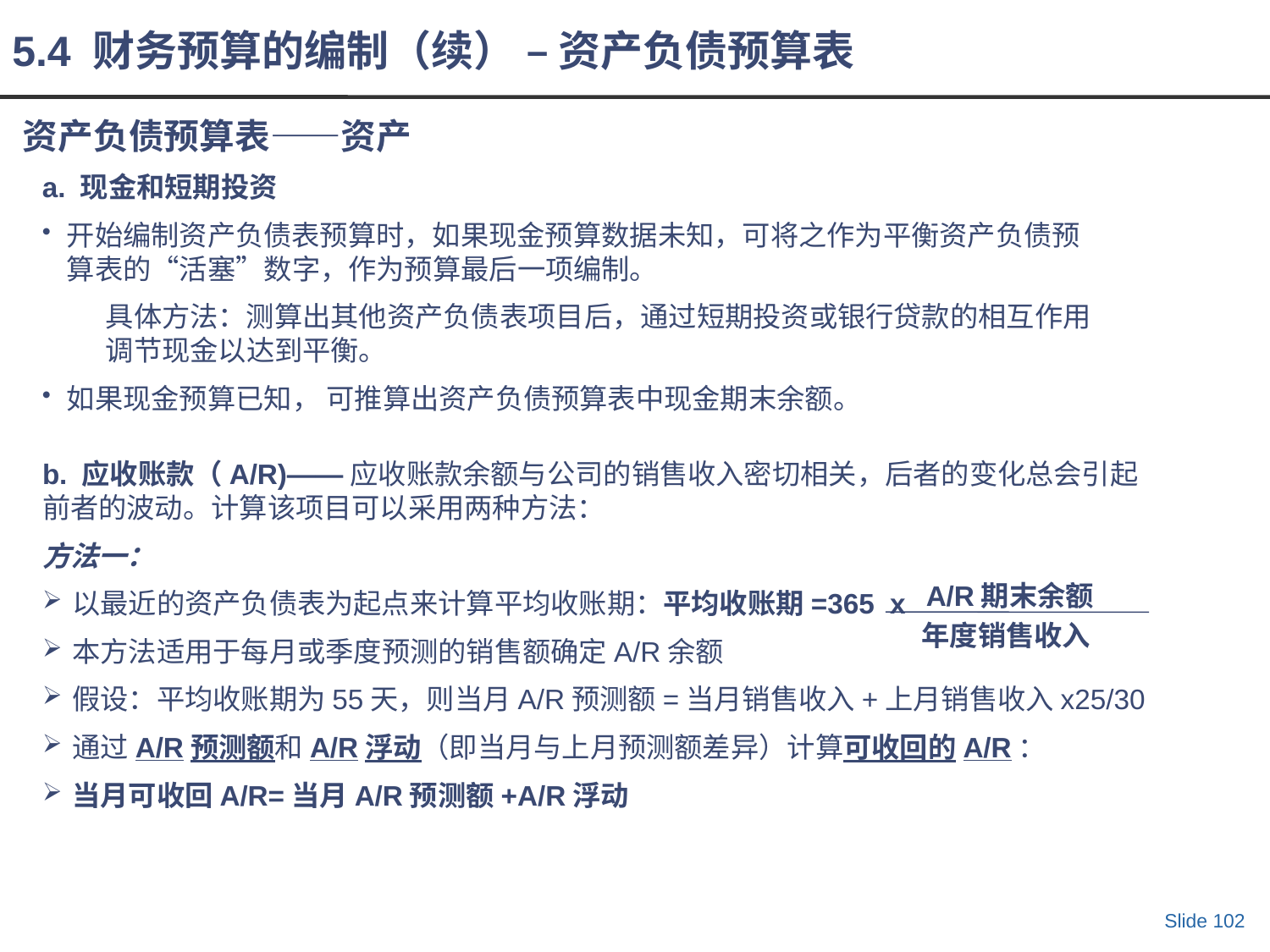

5.4 财务预算的编制（续） – 资产负债预算表

# 资产负债预算表——资产
a. 现金和短期投资
开始编制资产负债表预算时，如果现金预算数据未知，可将之作为平衡资产负债预算表的“活塞”数字，作为预算最后一项编制。
具体方法：测算出其他资产负债表项目后，通过短期投资或银行贷款的相互作用调节现金以达到平衡。
如果现金预算已知， 可推算出资产负债预算表中现金期末余额。
b. 应收账款（A/R)——应收账款余额与公司的销售收入密切相关，后者的变化总会引起前者的波动。计算该项目可以采用两种方法：
方法一：
以最近的资产负债表为起点来计算平均收账期：平均收账期=365  x
本方法适用于每月或季度预测的销售额确定A/R余额
假设：平均收账期为55天，则当月A/R预测额=当月销售收入+上月销售收入x25/30
通过A/R预测额和A/R浮动（即当月与上月预测额差异）计算可收回的A/R：
当月可收回A/R=当月A/R预测额+A/R浮动

A/R期末余额

年度销售收入
Slide 102